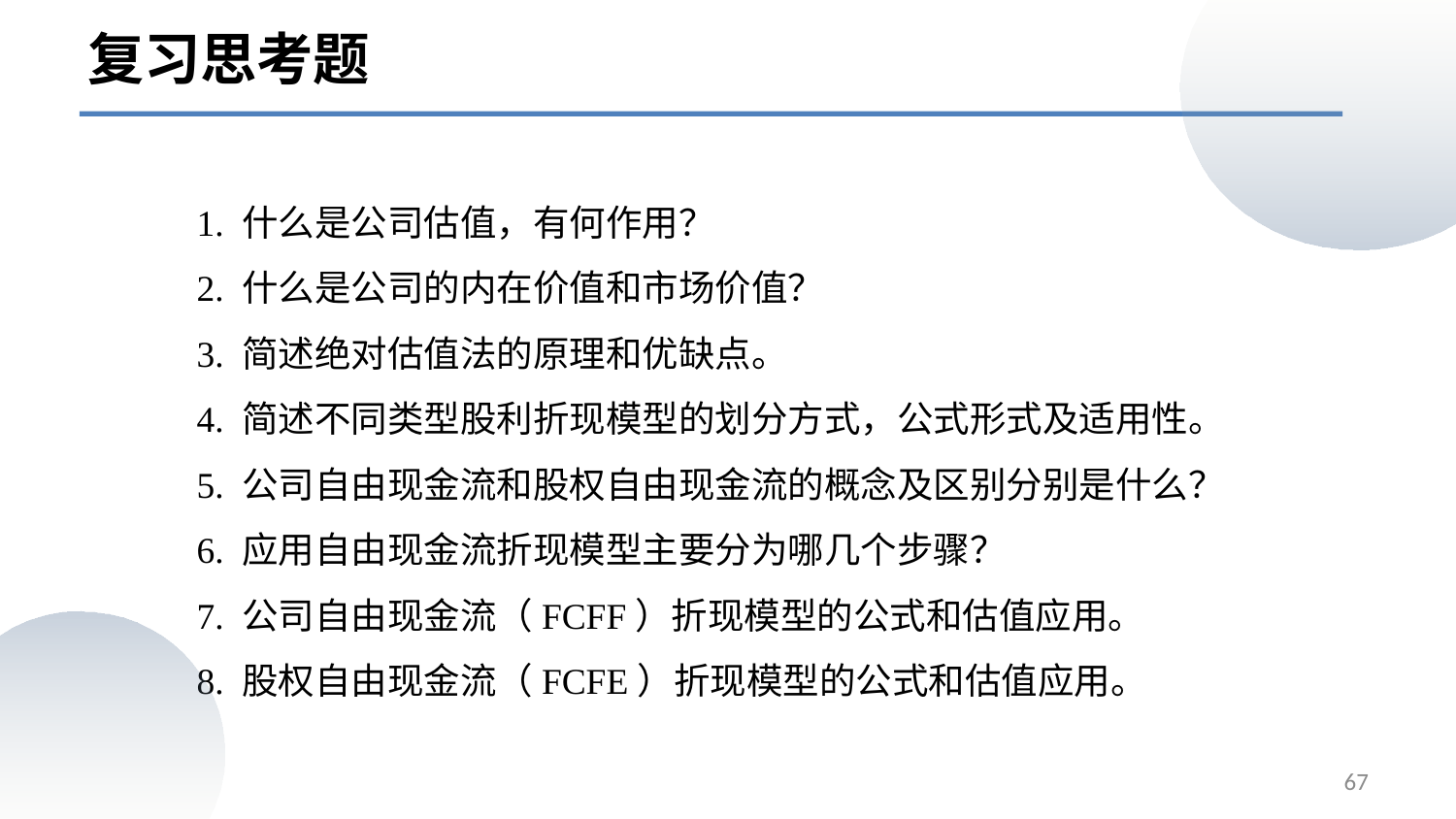

复习思考题
1. 什么是公司估值，有何作用？
2. 什么是公司的内在价值和市场价值？
3. 简述绝对估值法的原理和优缺点。
4. 简述不同类型股利折现模型的划分方式，公式形式及适用性。
5. 公司自由现金流和股权自由现金流的概念及区别分别是什么？
6. 应用自由现金流折现模型主要分为哪几个步骤？
7. 公司自由现金流（FCFF）折现模型的公式和估值应用。
8. 股权自由现金流（FCFE）折现模型的公式和估值应用。

67